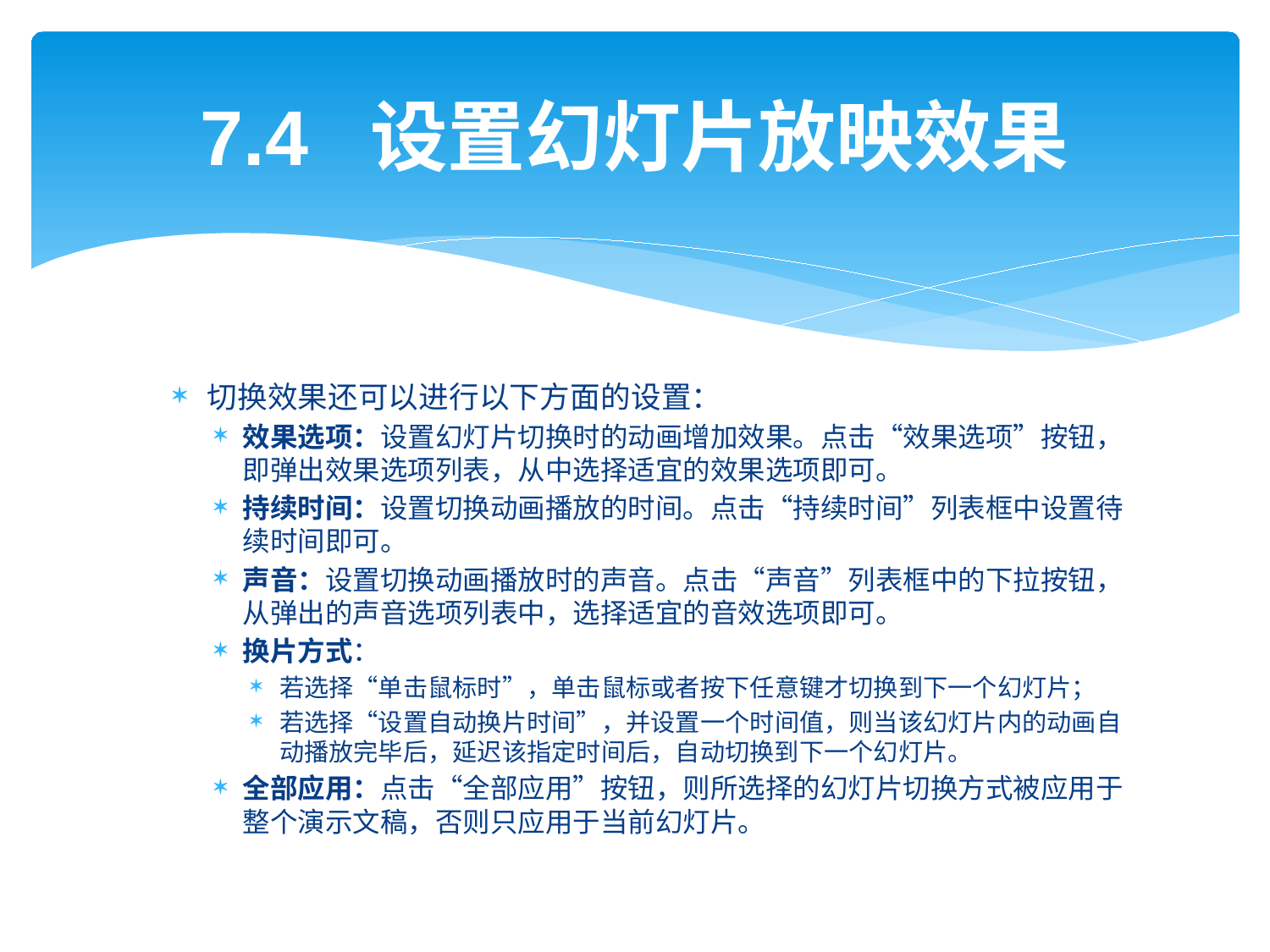

# 7.4  设置幻灯片放映效果
切换效果还可以进行以下方面的设置：
效果选项：设置幻灯片切换时的动画增加效果。点击“效果选项”按钮，即弹出效果选项列表，从中选择适宜的效果选项即可。
持续时间：设置切换动画播放的时间。点击“持续时间”列表框中设置待续时间即可。
声音：设置切换动画播放时的声音。点击“声音”列表框中的下拉按钮，从弹出的声音选项列表中，选择适宜的音效选项即可。
换片方式：
若选择“单击鼠标时”，单击鼠标或者按下任意键才切换到下一个幻灯片；
若选择“设置自动换片时间”，并设置一个时间值，则当该幻灯片内的动画自动播放完毕后，延迟该指定时间后，自动切换到下一个幻灯片。
全部应用：点击“全部应用”按钮，则所选择的幻灯片切换方式被应用于整个演示文稿，否则只应用于当前幻灯片。